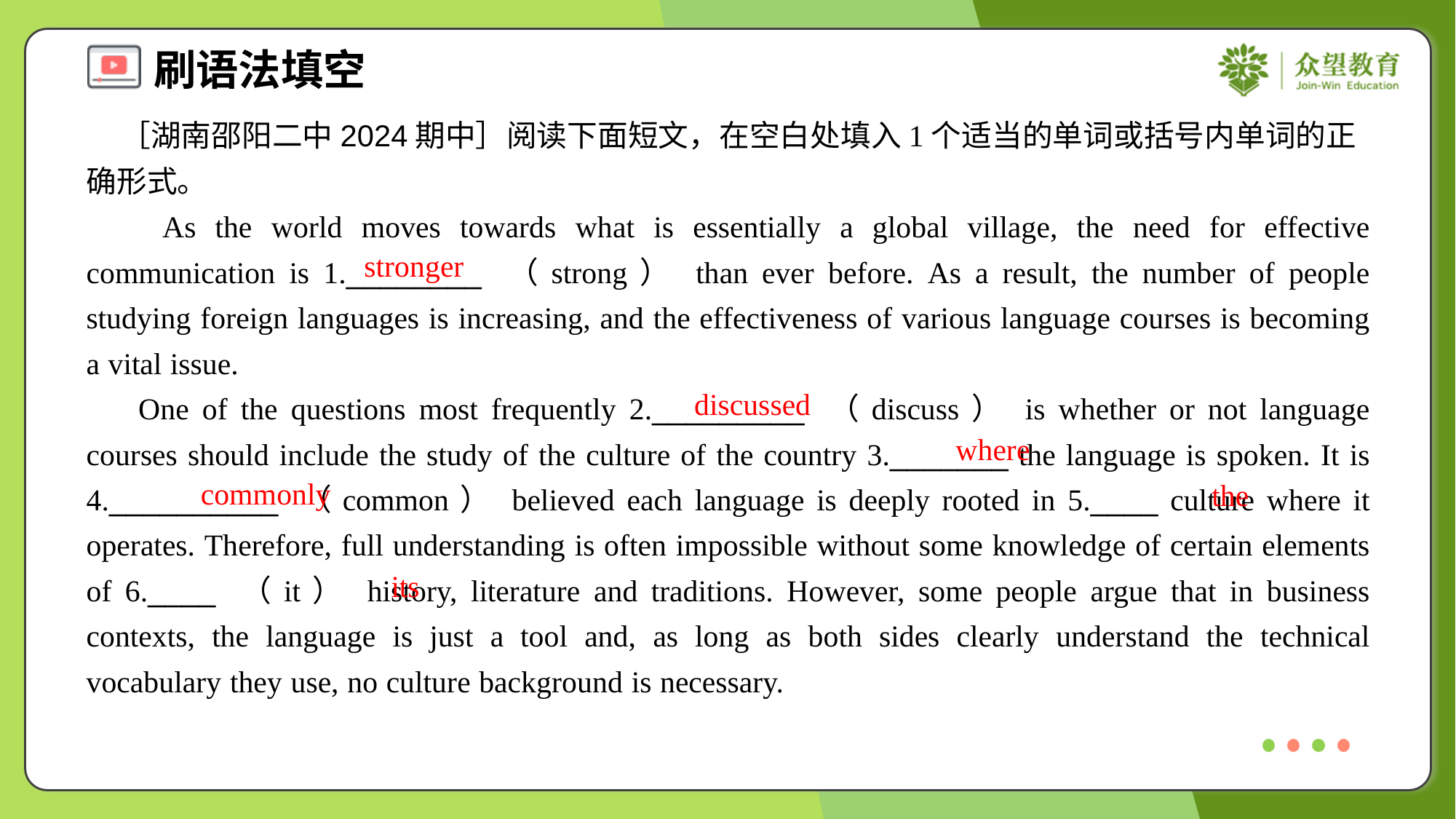

［湖南邵阳二中2024期中］阅读下面短文，在空白处填入1个适当的单词或括号内单词的正确形式。
    As the world moves towards what is essentially a global village, the need for effective communication is 1.________ （strong） than ever before. As a result, the number of people studying foreign languages is increasing, and the effectiveness of various language courses is becoming a vital issue.
    One of the questions most frequently 2._________ （discuss） is whether or not language courses should include the study of the culture of the country 3._______ the language is spoken. It is 4.__________ （common） believed each language is deeply rooted in 5.____ culture where it operates. Therefore, full understanding is often impossible without some knowledge of certain elements of 6.____ （it） history, literature and traditions. However, some people argue that in business contexts, the language is just a tool and, as long as both sides clearly understand the technical vocabulary they use, no culture background is necessary.

stronger
discussed
where
commonly
the
its